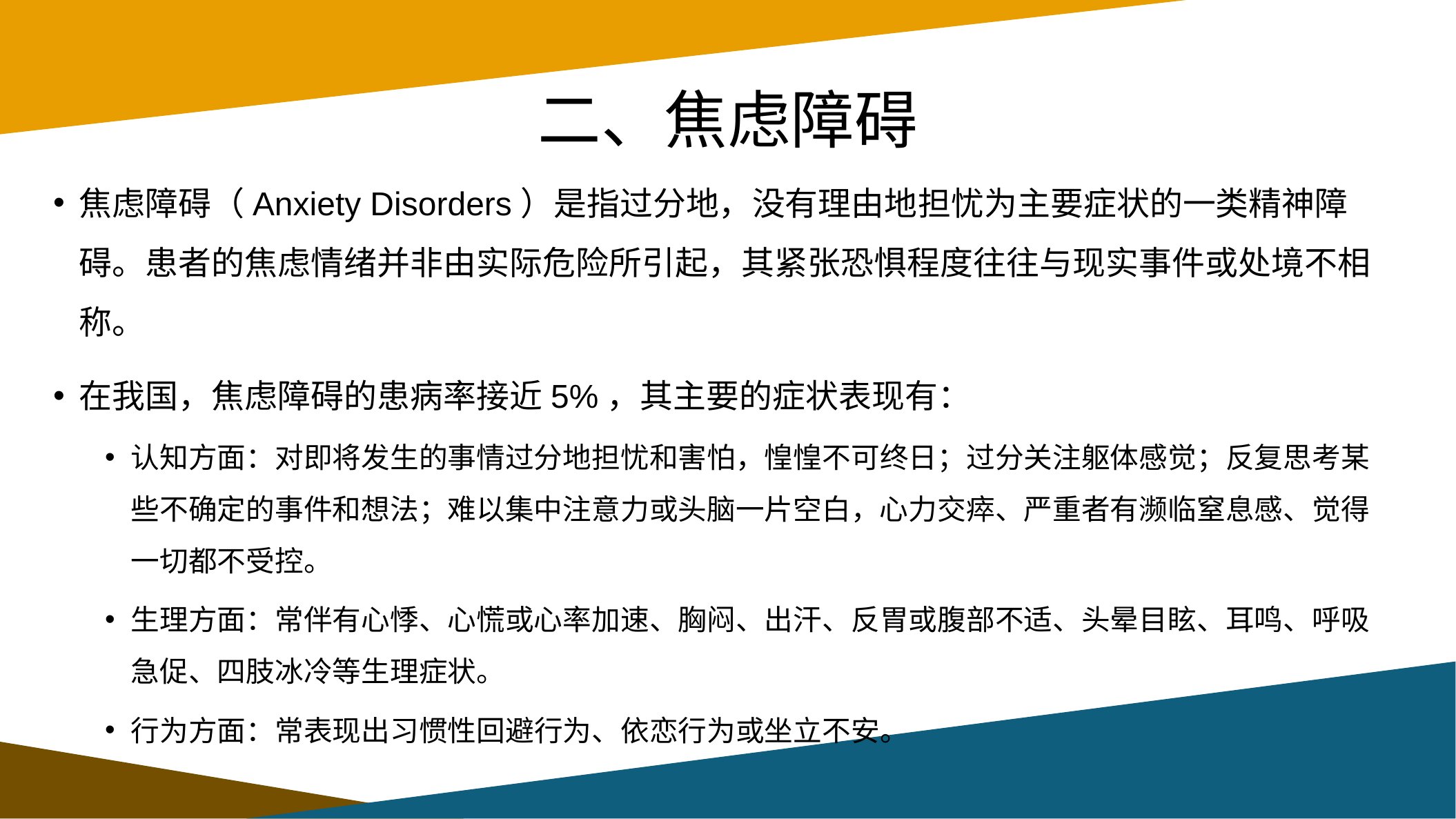

# 二、焦虑障碍
焦虑障碍（Anxiety Disorders）是指过分地，没有理由地担忧为主要症状的一类精神障碍。患者的焦虑情绪并非由实际危险所引起，其紧张恐惧程度往往与现实事件或处境不相称。
在我国，焦虑障碍的患病率接近5%，其主要的症状表现有：
认知方面：对即将发生的事情过分地担忧和害怕，惶惶不可终日；过分关注躯体感觉；反复思考某些不确定的事件和想法；难以集中注意力或头脑一片空白，心力交瘁、严重者有濒临窒息感、觉得一切都不受控。
生理方面：常伴有心悸、心慌或心率加速、胸闷、出汗、反胃或腹部不适、头晕目眩、耳鸣、呼吸急促、四肢冰冷等生理症状。
行为方面：常表现出习惯性回避行为、依恋行为或坐立不安。